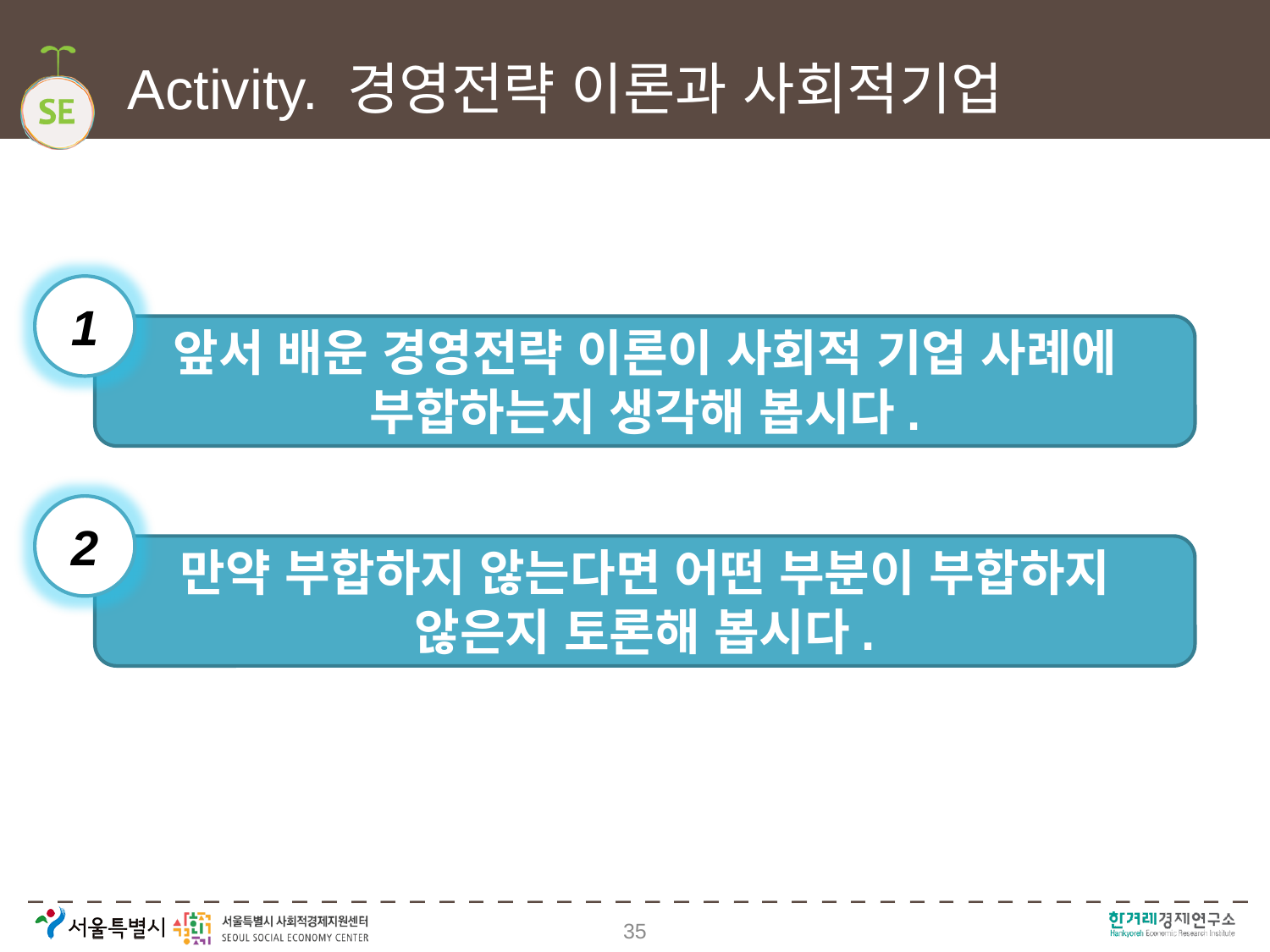

# Activity. 경영전략 이론과 사회적기업
1
앞서 배운 경영전략 이론이 사회적 기업 사례에 부합하는지 생각해 봅시다.
2
만약 부합하지 않는다면 어떤 부분이 부합하지 않은지 토론해 봅시다.
35